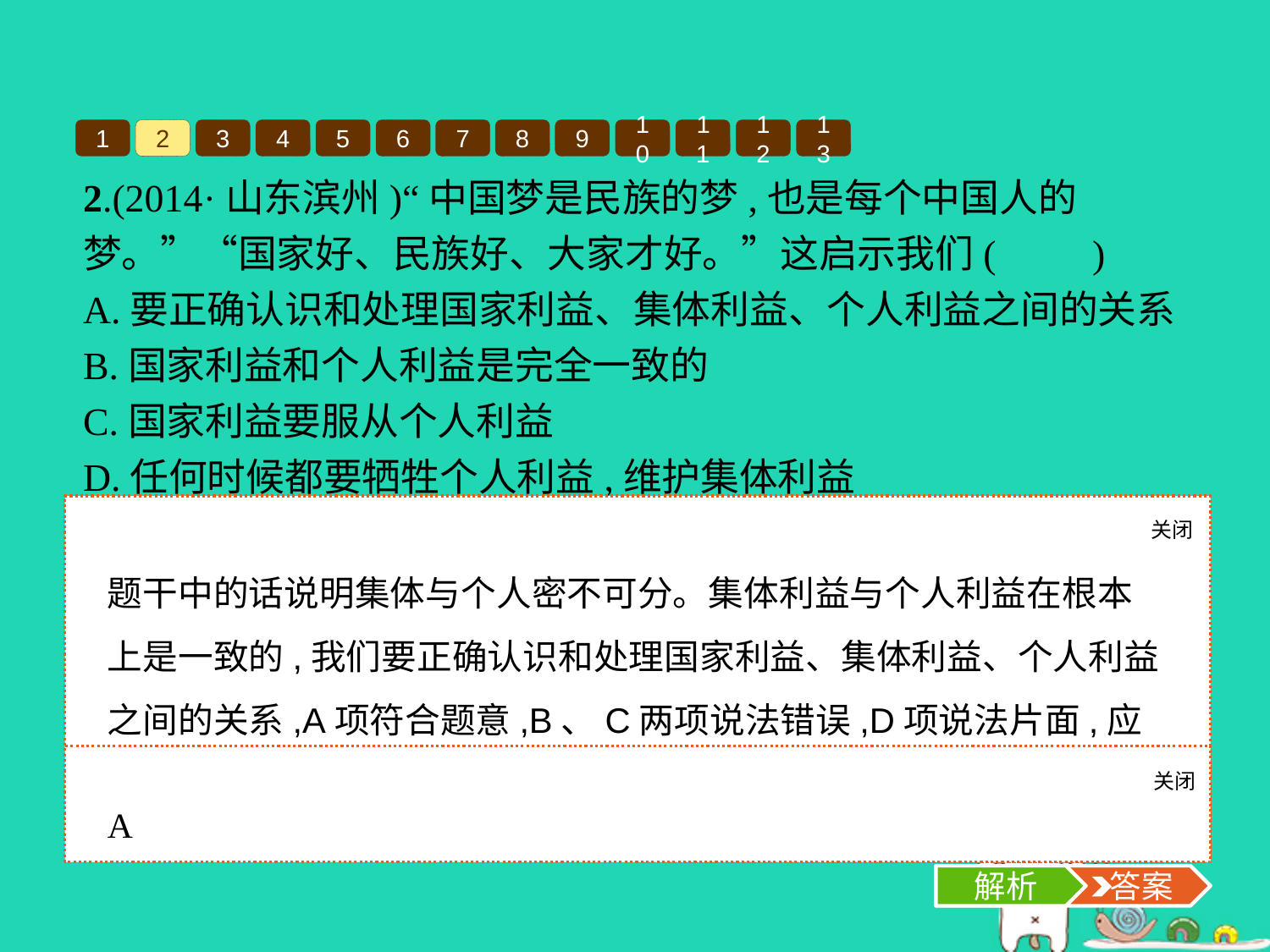

1
2
3
4
5
6
7
8
9
10
11
12
13
2.(2014·山东滨州)“中国梦是民族的梦,也是每个中国人的梦。”“国家好、民族好、大家才好。”这启示我们(　　)
A.要正确认识和处理国家利益、集体利益、个人利益之间的关系
B.国家利益和个人利益是完全一致的
C.国家利益要服从个人利益
D.任何时候都要牺牲个人利益,维护集体利益

关闭
解析

题干中的话说明集体与个人密不可分。集体利益与个人利益在根本上是一致的,我们要正确认识和处理国家利益、集体利益、个人利益之间的关系,A项符合题意,B、C两项说法错误,D项说法片面,应排除。故选A项。

关闭
解析
  答案

A
解析
  答案